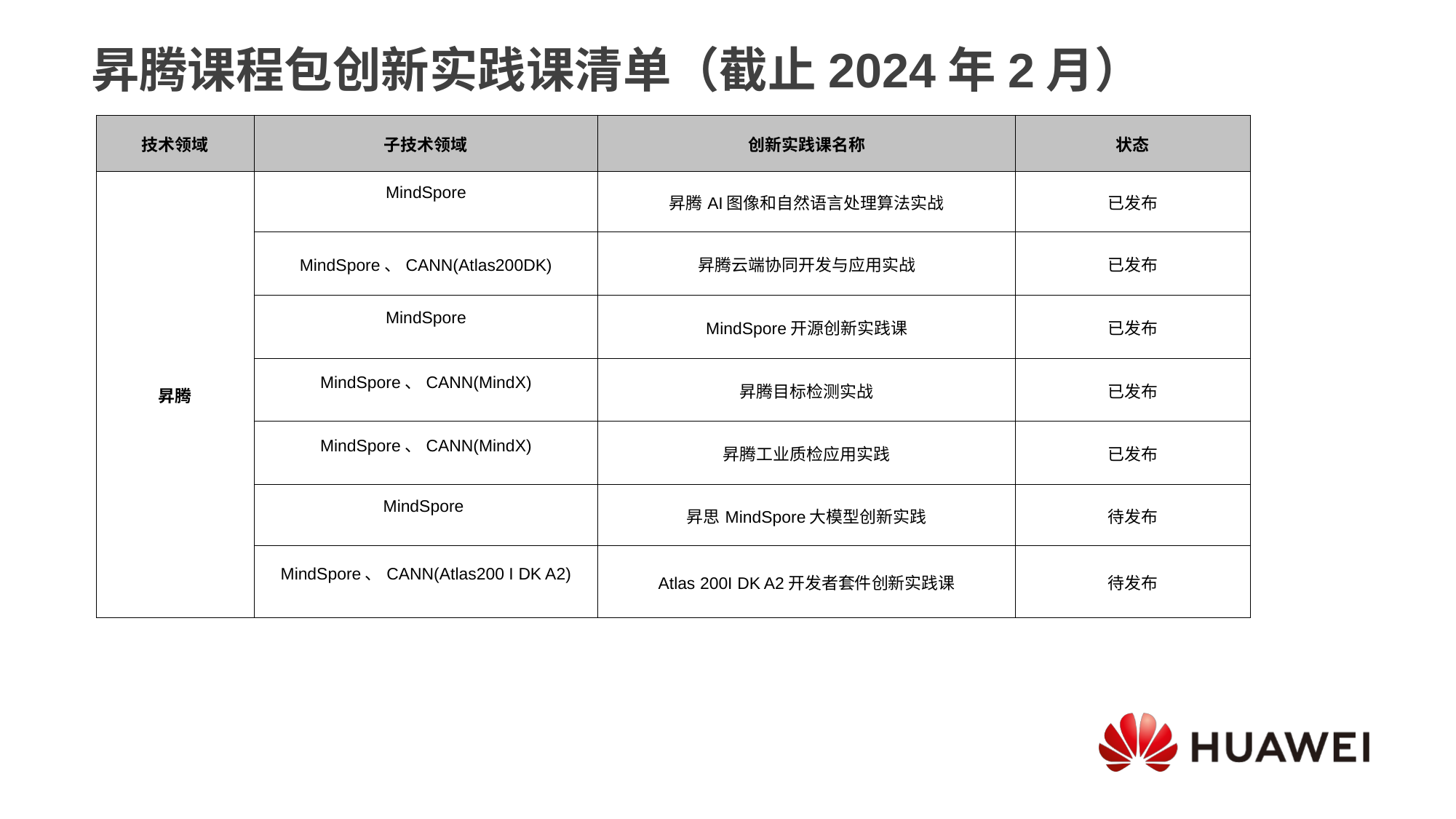

昇腾课程包创新实践课清单（截止2024年2月）
| 技术领域 | 子技术领域 | 创新实践课名称 | 状态 |
| --- | --- | --- | --- |
| 昇腾 | MindSpore | 昇腾AI图像和自然语言处理算法实战 | 已发布 |
|  | MindSpore、CANN(Atlas200DK) | 昇腾云端协同开发与应用实战 | 已发布 |
|  | MindSpore | MindSpore开源创新实践课 | 已发布 |
|  | MindSpore、CANN(MindX) | 昇腾目标检测实战 | 已发布 |
|  | MindSpore、CANN(MindX) | 昇腾工业质检应用实践 | 已发布 |
|  | MindSpore | 昇思MindSpore大模型创新实践 | 待发布 |
|  | MindSpore、CANN(Atlas200 I DK A2) | Atlas 200I DK A2开发者套件创新实践课 | 待发布 |